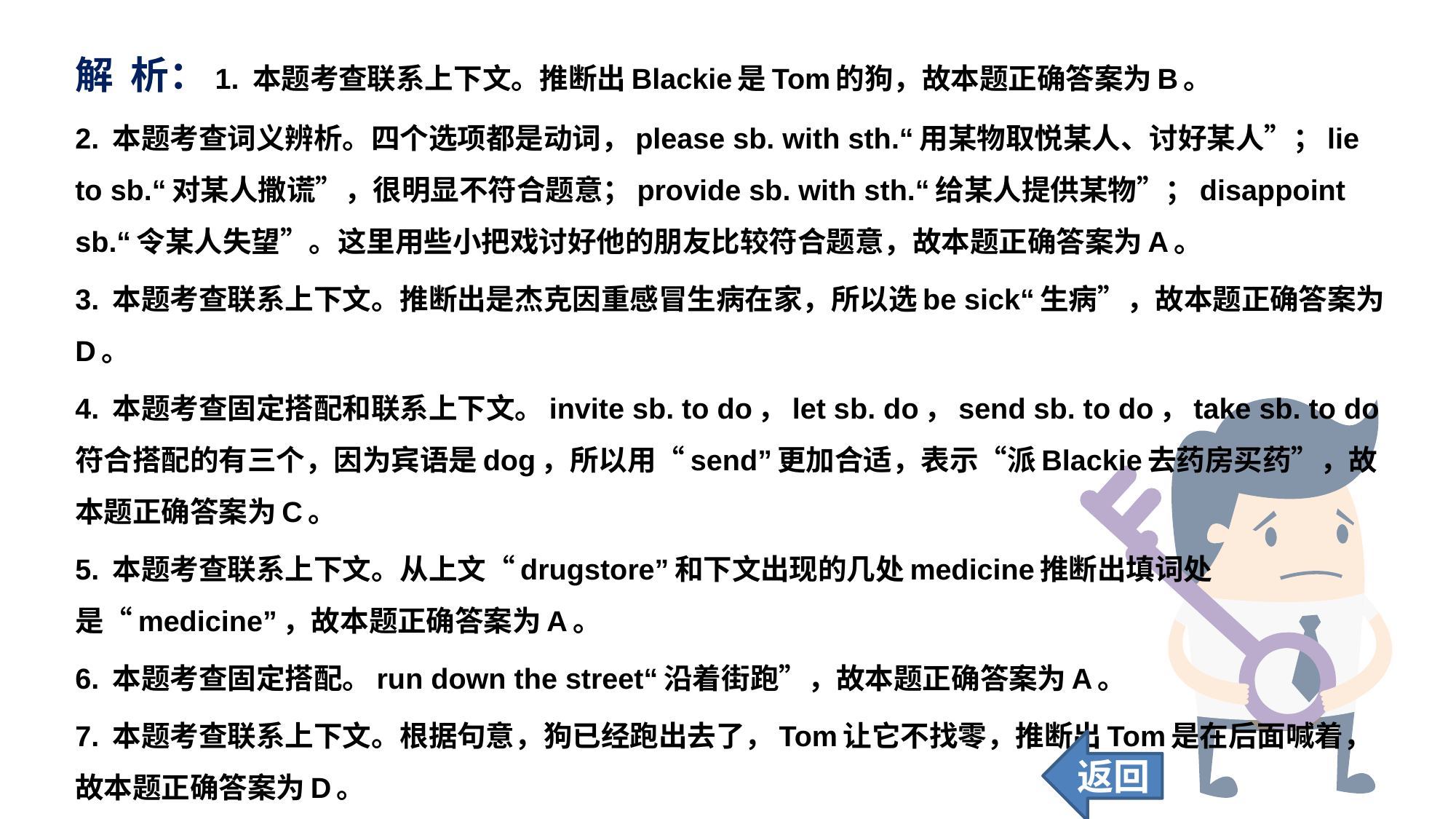

解  析：1. 本题考查联系上下文。推断出Blackie是Tom的狗，故本题正确答案为B。
2. 本题考查词义辨析。四个选项都是动词，please sb. with sth.“用某物取悦某人、讨好某人”；lie to sb.“对某人撒谎”，很明显不符合题意；provide sb. with sth.“给某人提供某物”；disappoint sb.“令某人失望”。这里用些小把戏讨好他的朋友比较符合题意，故本题正确答案为A。
3. 本题考查联系上下文。推断出是杰克因重感冒生病在家，所以选be sick“生病”，故本题正确答案为D。
4. 本题考查固定搭配和联系上下文。invite sb. to do，let sb. do，send sb. to do，take sb. to do符合搭配的有三个，因为宾语是dog，所以用“send”更加合适，表示“派Blackie去药房买药”，故本题正确答案为C。
5. 本题考查联系上下文。从上文“drugstore”和下文出现的几处medicine推断出填词处是“medicine”，故本题正确答案为A。
6. 本题考查固定搭配。run down the street“沿着街跑”，故本题正确答案为A。
7. 本题考查联系上下文。根据句意，狗已经跑出去了，Tom让它不找零，推断出Tom是在后面喊着，故本题正确答案为D。

返回
26